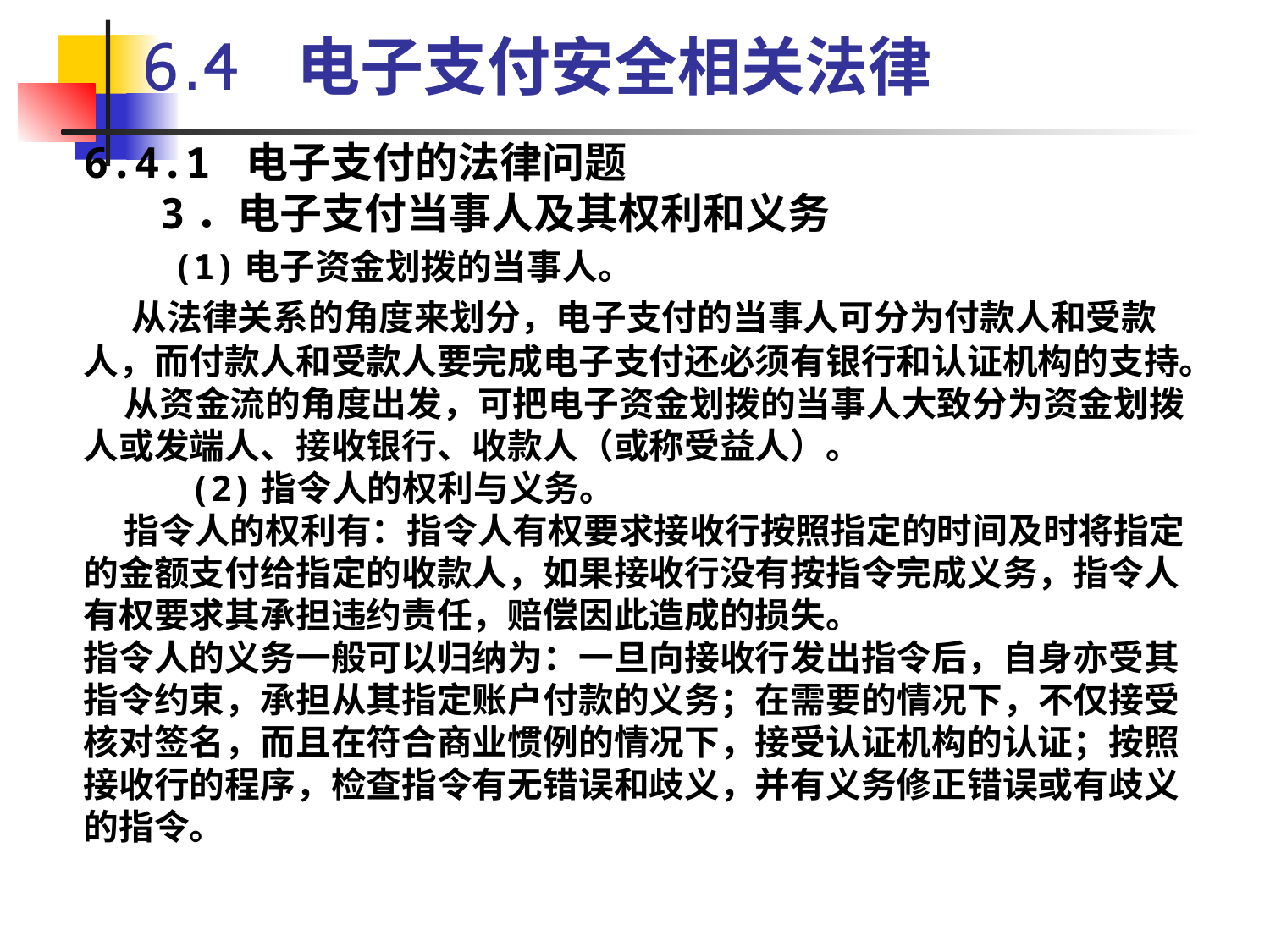

6.4  电子支付安全相关法律
6.4.1 电子支付的法律问题
   3．电子支付当事人及其权利和义务
    (1)电子资金划拨的当事人。
    从法律关系的角度来划分，电子支付的当事人可分为付款人和受款人，而付款人和受款人要完成电子支付还必须有银行和认证机构的支持。
    从资金流的角度出发，可把电子资金划拨的当事人大致分为资金划拨人或发端人、接收银行、收款人（或称受益人）。
     (2)指令人的权利与义务。
    指令人的权利有：指令人有权要求接收行按照指定的时间及时将指定的金额支付给指定的收款人，如果接收行没有按指令完成义务，指令人有权要求其承担违约责任，赔偿因此造成的损失。
指令人的义务一般可以归纳为：一旦向接收行发出指令后，自身亦受其指令约束，承担从其指定账户付款的义务；在需要的情况下，不仅接受核对签名，而且在符合商业惯例的情况下，接受认证机构的认证；按照接收行的程序，检查指令有无错误和歧义，并有义务修正错误或有歧义的指令。